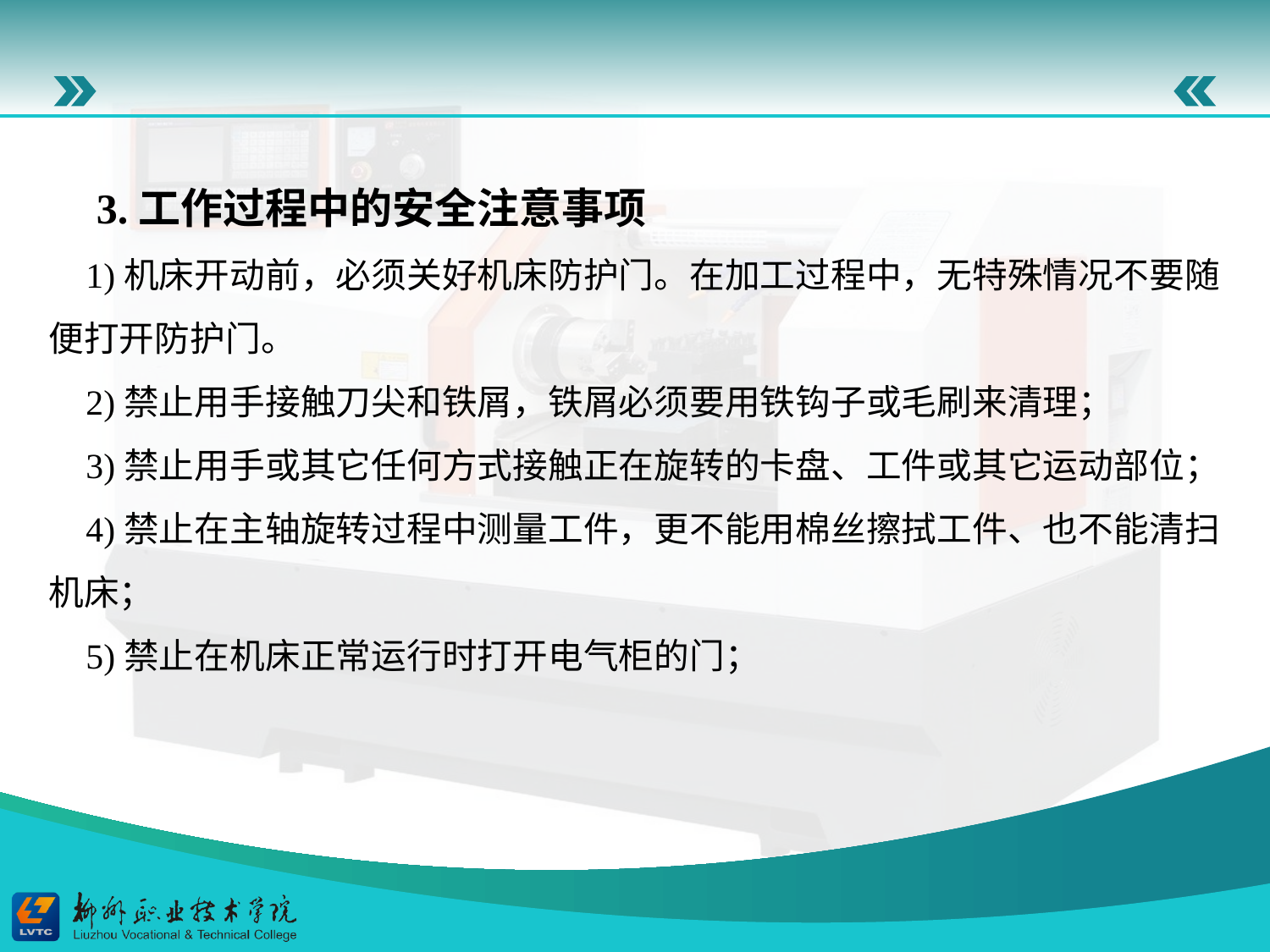

3.工作过程中的安全注意事项
1)机床开动前，必须关好机床防护门。在加工过程中，无特殊情况不要随便打开防护门。
2)禁止用手接触刀尖和铁屑，铁屑必须要用铁钩子或毛刷来清理；
3)禁止用手或其它任何方式接触正在旋转的卡盘、工件或其它运动部位；
4)禁止在主轴旋转过程中测量工件，更不能用棉丝擦拭工件、也不能清扫机床；
5)禁止在机床正常运行时打开电气柜的门；